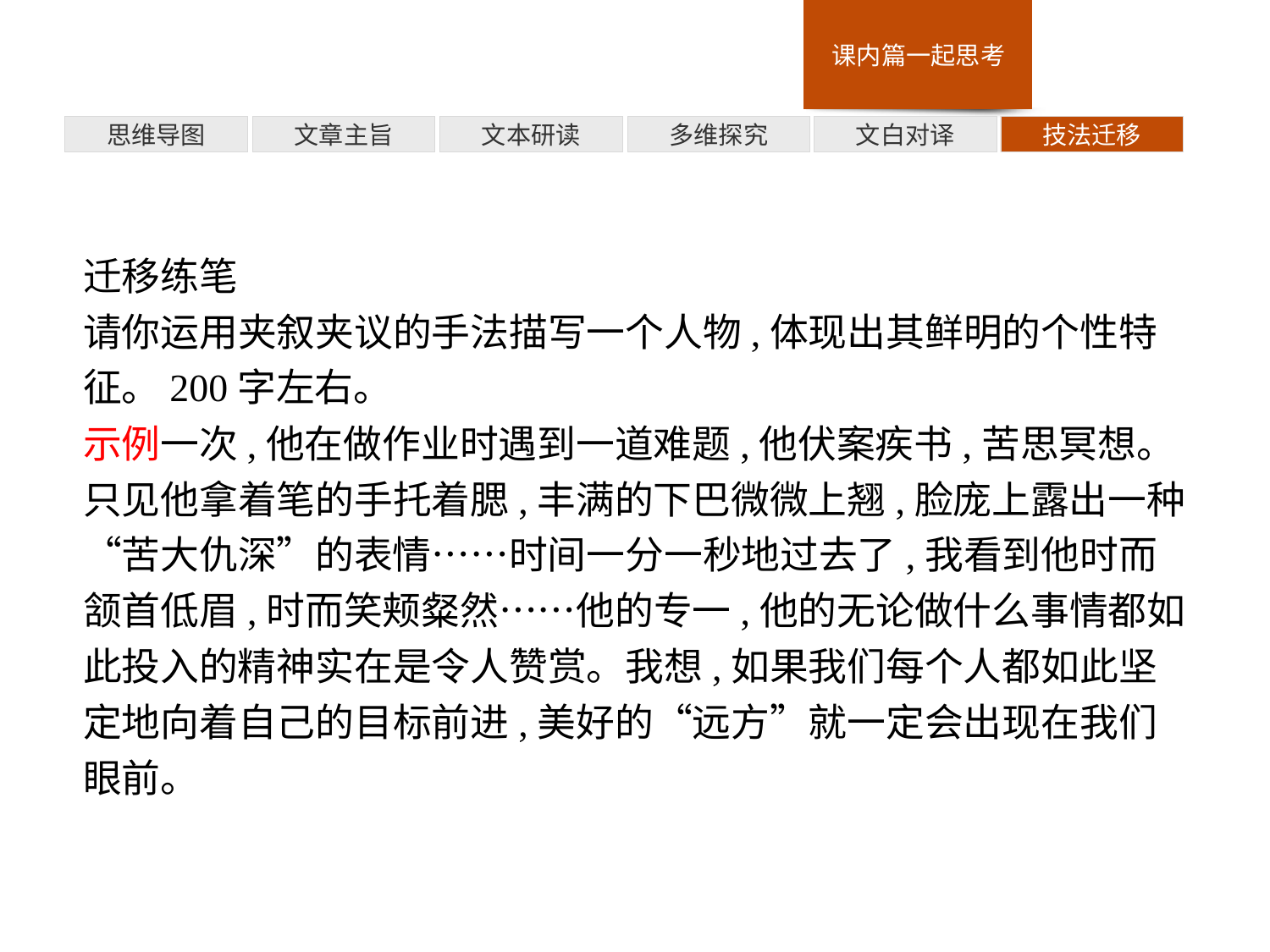

多维探究
思维导图
文章主旨
文本研读
文白对译
技法迁移
迁移练笔
请你运用夹叙夹议的手法描写一个人物,体现出其鲜明的个性特征。200字左右。
示例一次,他在做作业时遇到一道难题,他伏案疾书,苦思冥想。只见他拿着笔的手托着腮,丰满的下巴微微上翘,脸庞上露出一种“苦大仇深”的表情……时间一分一秒地过去了,我看到他时而颔首低眉,时而笑颊粲然……他的专一,他的无论做什么事情都如此投入的精神实在是令人赞赏。我想,如果我们每个人都如此坚定地向着自己的目标前进,美好的“远方”就一定会出现在我们眼前。